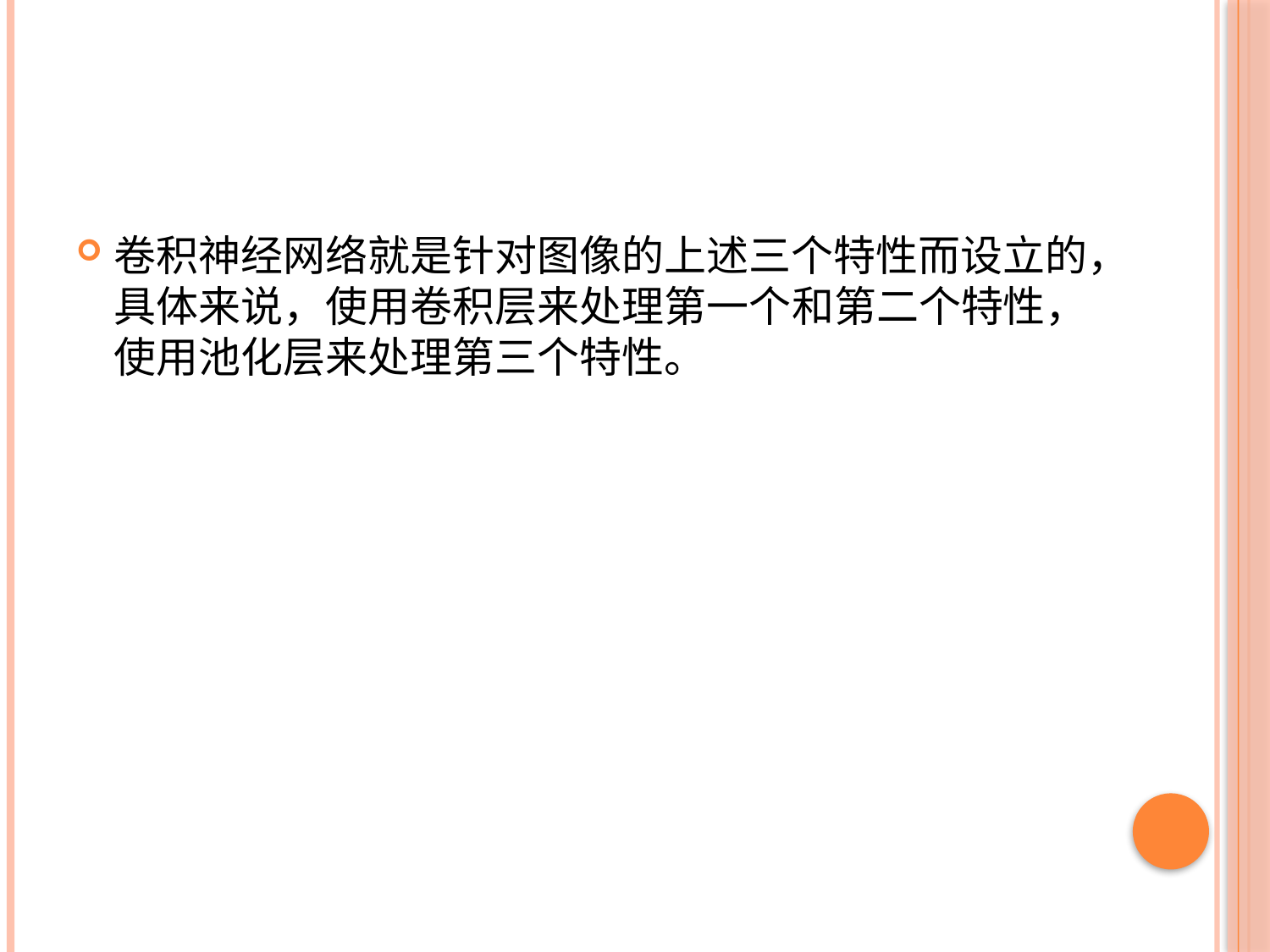

#
卷积神经网络就是针对图像的上述三个特性而设立的，具体来说，使用卷积层来处理第一个和第二个特性，使用池化层来处理第三个特性。